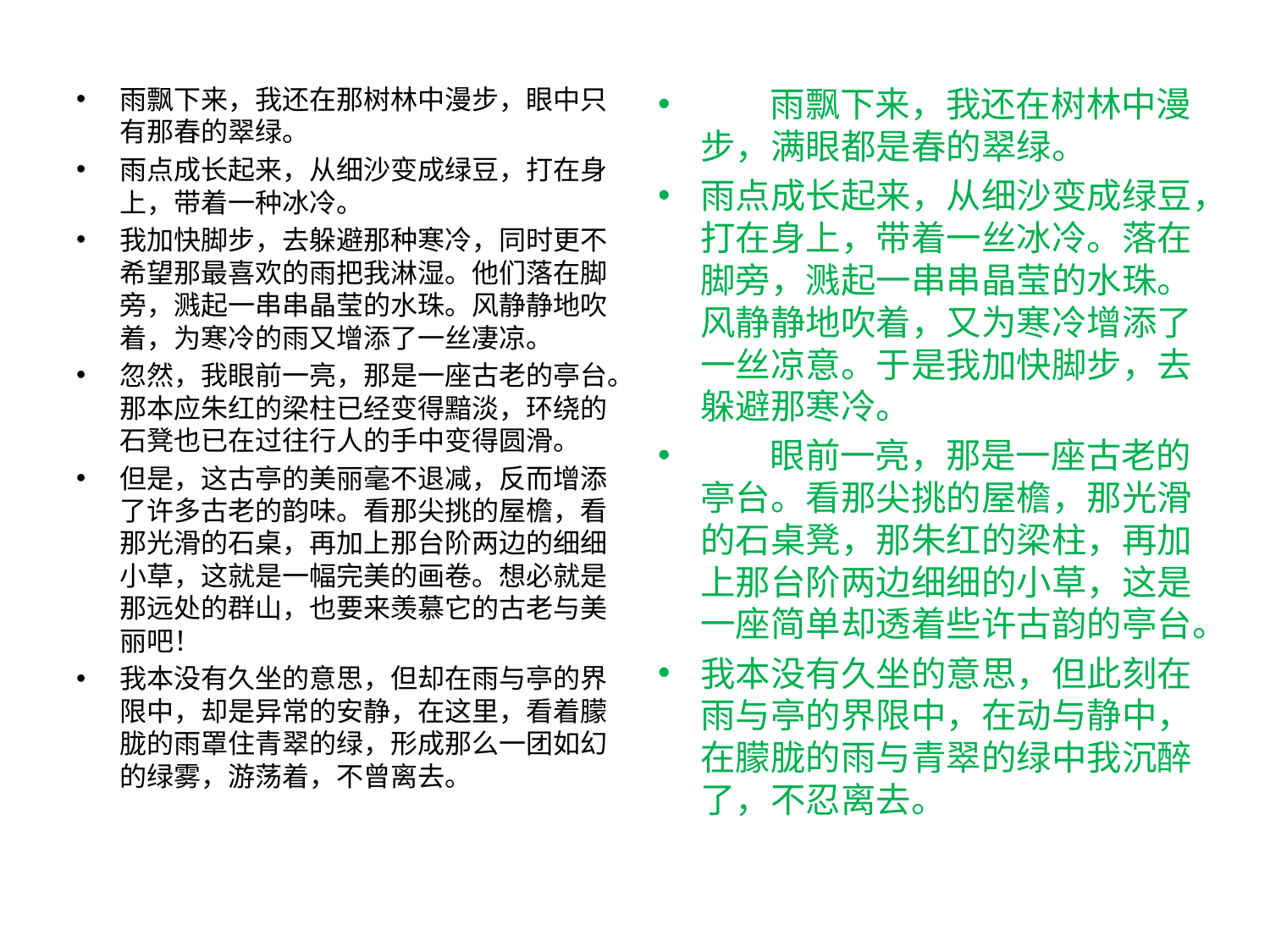

#
雨飘下来，我还在那树林中漫步，眼中只有那春的翠绿。
雨点成长起来，从细沙变成绿豆，打在身上，带着一种冰冷。
我加快脚步，去躲避那种寒冷，同时更不希望那最喜欢的雨把我淋湿。他们落在脚旁，溅起一串串晶莹的水珠。风静静地吹着，为寒冷的雨又增添了一丝凄凉。
忽然，我眼前一亮，那是一座古老的亭台。那本应朱红的梁柱已经变得黯淡，环绕的石凳也已在过往行人的手中变得圆滑。
但是，这古亭的美丽毫不退减，反而增添了许多古老的韵味。看那尖挑的屋檐，看那光滑的石桌，再加上那台阶两边的细细小草，这就是一幅完美的画卷。想必就是那远处的群山，也要来羡慕它的古老与美丽吧！
我本没有久坐的意思，但却在雨与亭的界限中，却是异常的安静，在这里，看着朦胧的雨罩住青翠的绿，形成那么一团如幻的绿雾，游荡着，不曾离去。

        雨飘下来，我还在树林中漫步，满眼都是春的翠绿。
雨点成长起来，从细沙变成绿豆，打在身上，带着一丝冰冷。落在脚旁，溅起一串串晶莹的水珠。风静静地吹着，又为寒冷增添了一丝凉意。于是我加快脚步，去躲避那寒冷。
        眼前一亮，那是一座古老的亭台。看那尖挑的屋檐，那光滑的石桌凳，那朱红的梁柱，再加上那台阶两边细细的小草，这是一座简单却透着些许古韵的亭台。
我本没有久坐的意思，但此刻在雨与亭的界限中，在动与静中，在朦胧的雨与青翠的绿中我沉醉了，不忍离去。